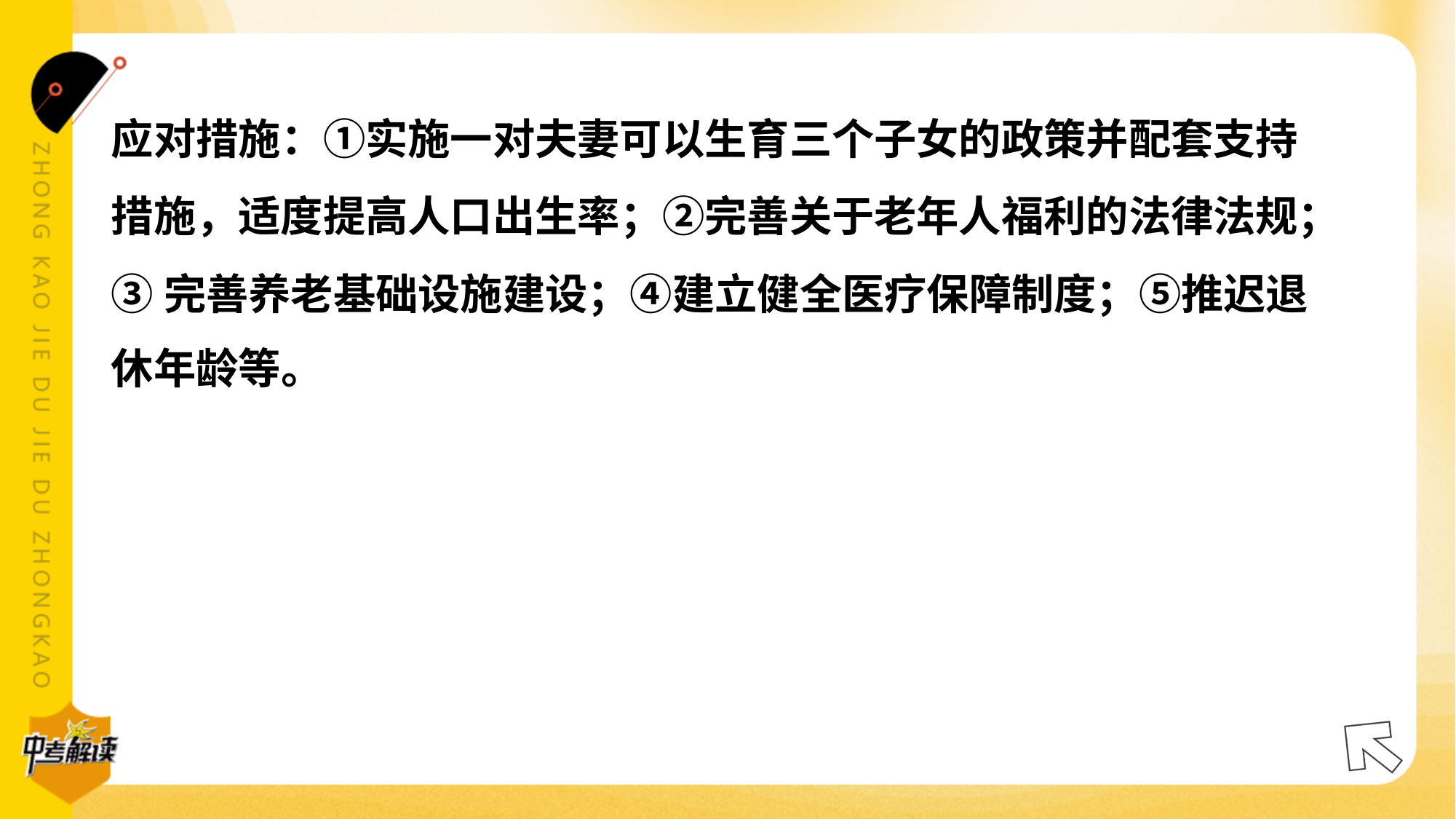

应对措施：①实施一对夫妻可以生育三个子女的政策并配套支持
措施，适度提高人口出生率；②完善关于老年人福利的法律法规；
③完善养老基础设施建设；④建立健全医疗保障制度；⑤推迟退
休年龄等。#1.3